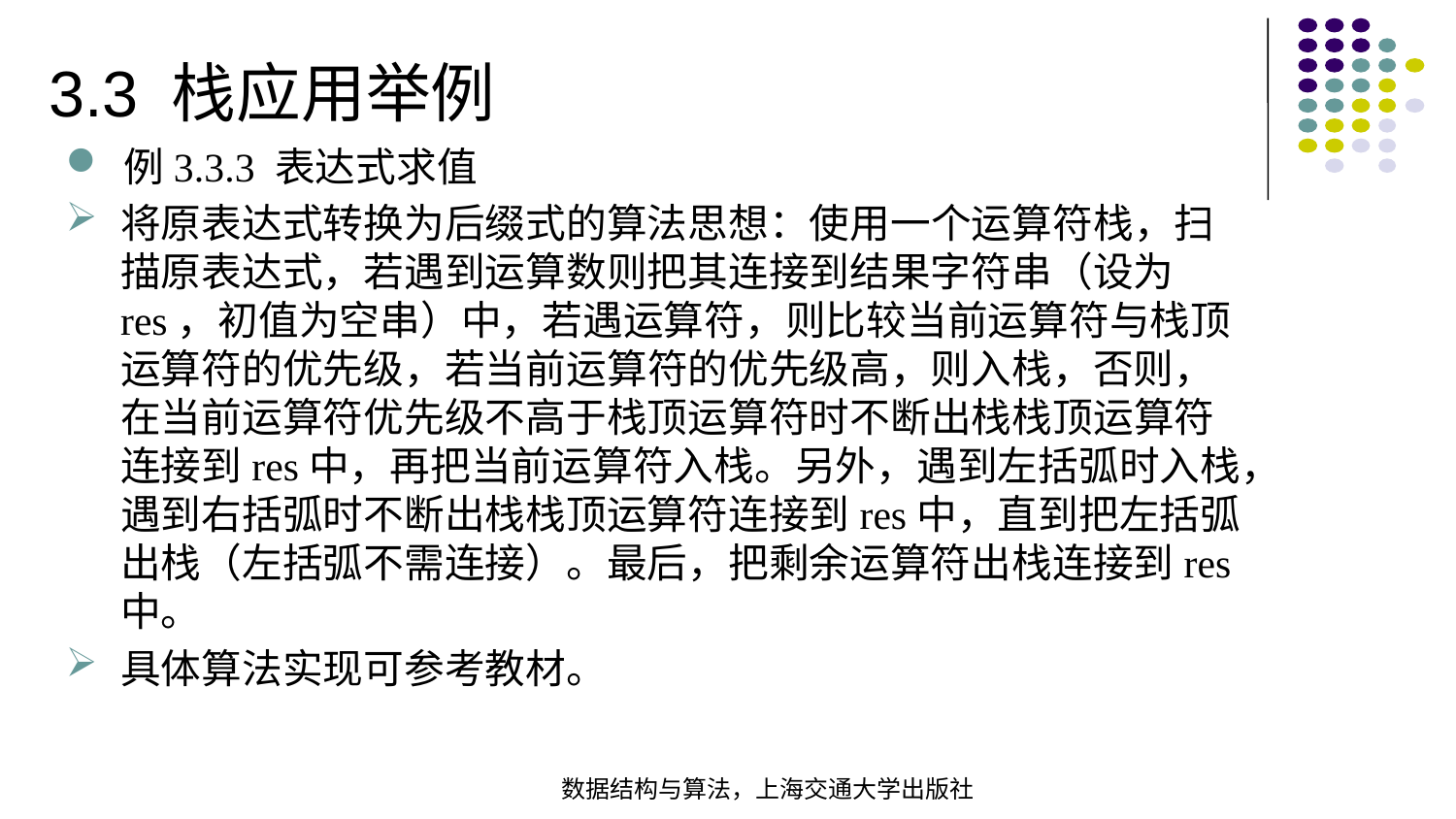

3.3 栈应用举例
例3.3.3 表达式求值
将原表达式转换为后缀式的算法思想：使用一个运算符栈，扫描原表达式，若遇到运算数则把其连接到结果字符串（设为res，初值为空串）中，若遇运算符，则比较当前运算符与栈顶运算符的优先级，若当前运算符的优先级高，则入栈，否则，在当前运算符优先级不高于栈顶运算符时不断出栈栈顶运算符连接到res中，再把当前运算符入栈。另外，遇到左括弧时入栈，遇到右括弧时不断出栈栈顶运算符连接到res中，直到把左括弧出栈（左括弧不需连接）。最后，把剩余运算符出栈连接到res中。
具体算法实现可参考教材。